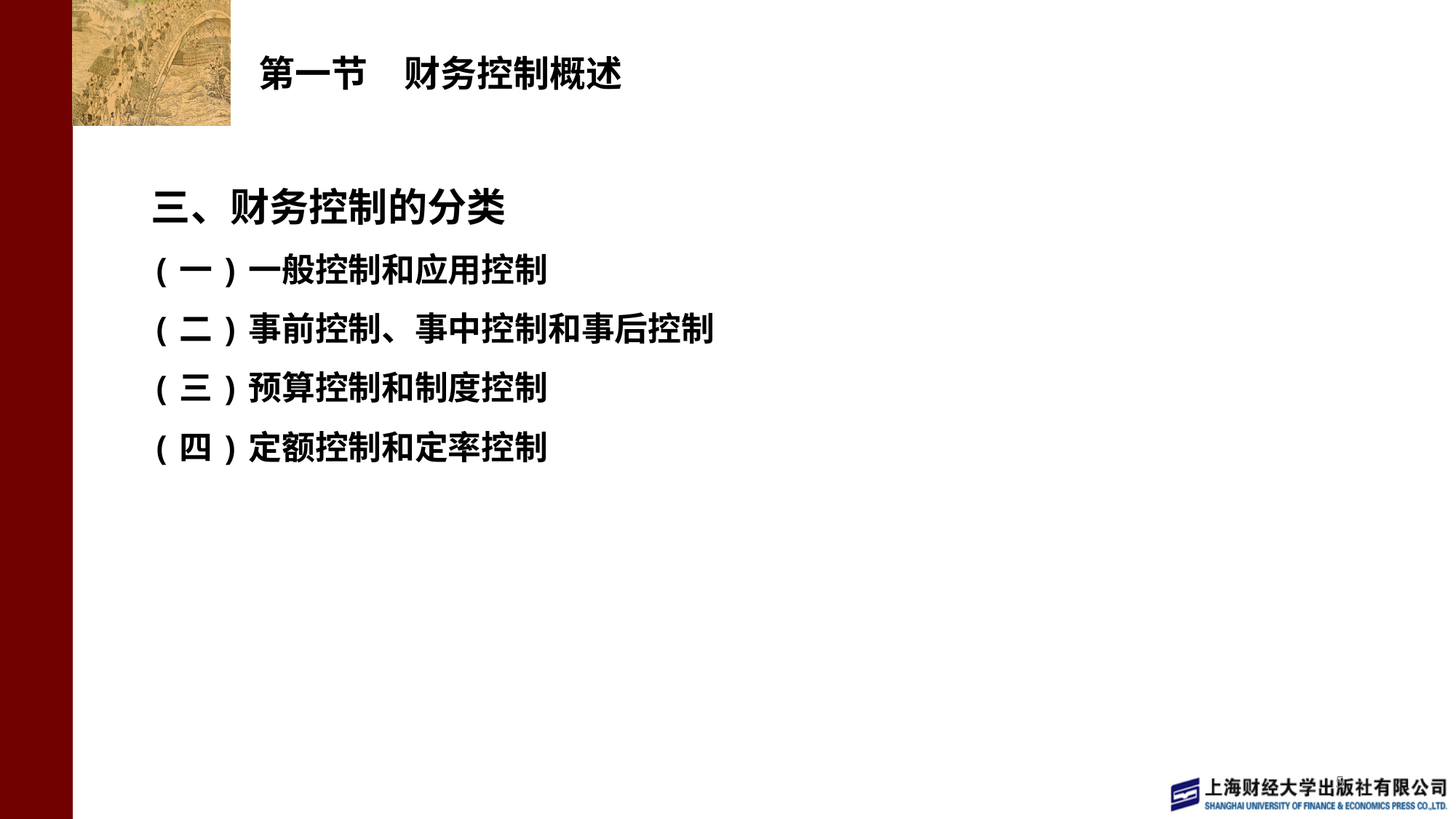

# 第一节　财务控制概述
三、财务控制的分类
(一)一般控制和应用控制
(二)事前控制、事中控制和事后控制
(三)预算控制和制度控制
(四)定额控制和定率控制

5